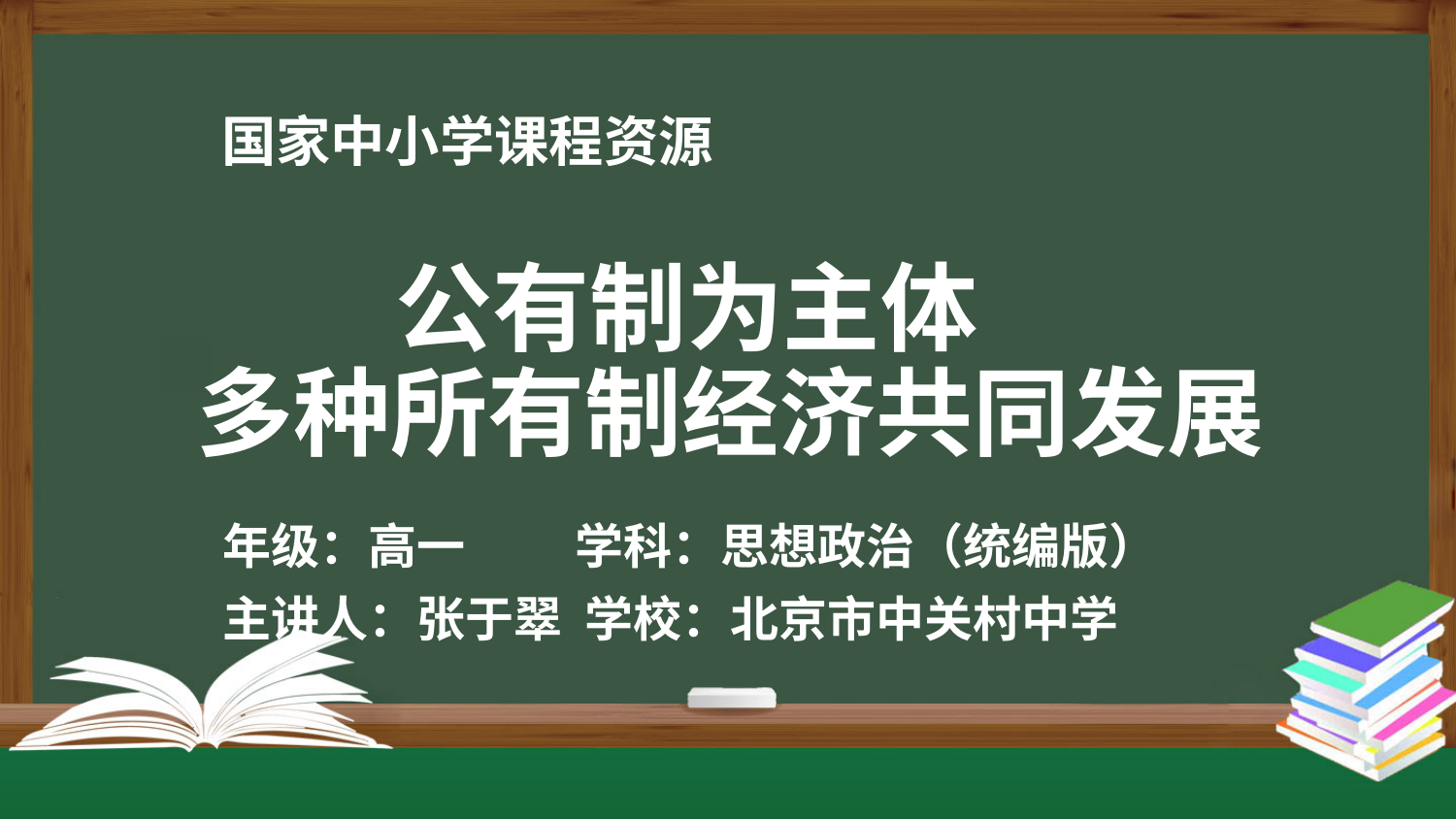

公有制为主体
多种所有制经济共同发展
年级：高一          学科：思想政治（统编版）
主讲人：张于翠  学校：北京市中关村中学